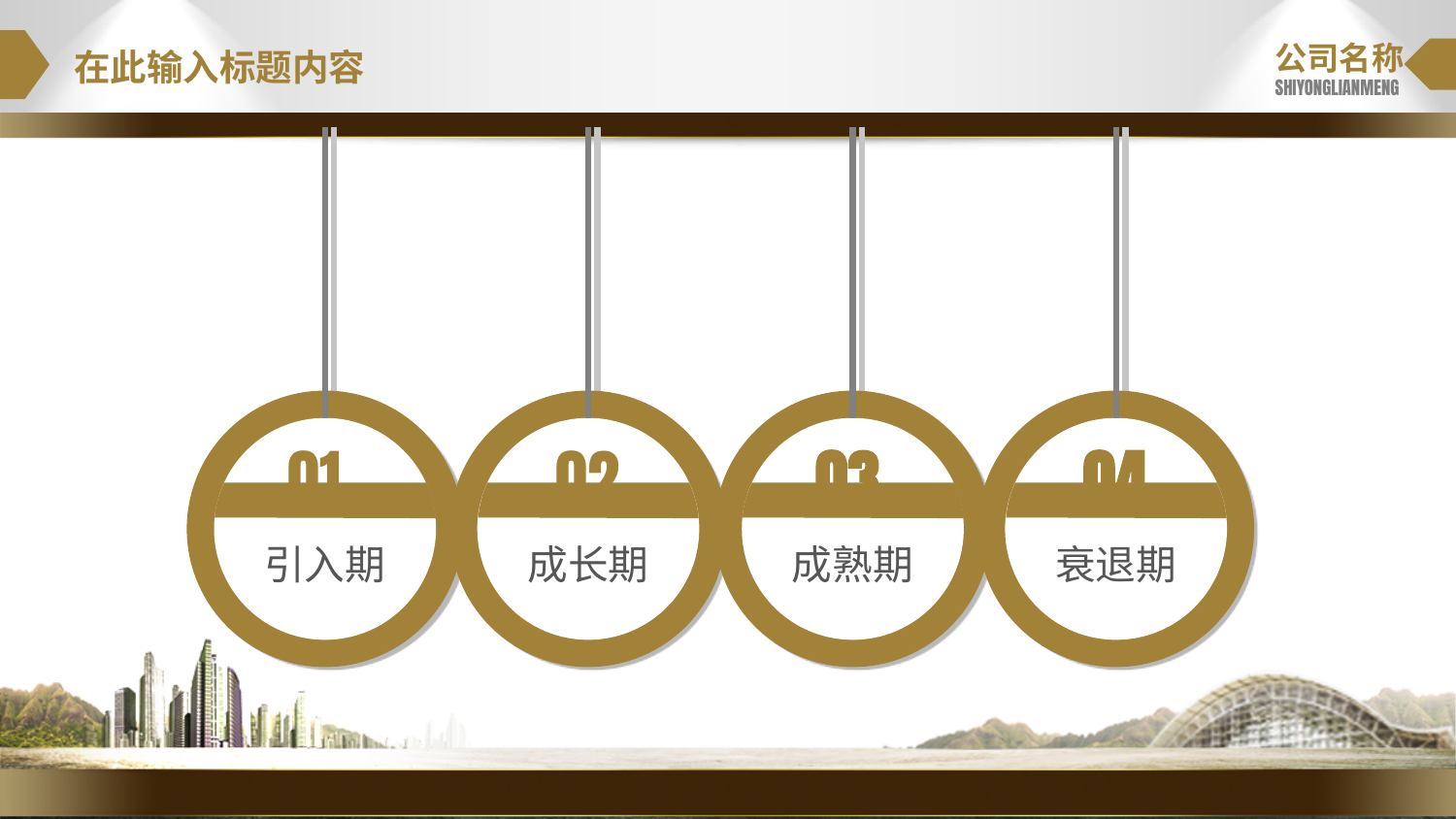

公司名称
SHIYONGLIANMENG

在此输入标题内容

01
引入期

02
成长期

03
成熟期

04
衰退期